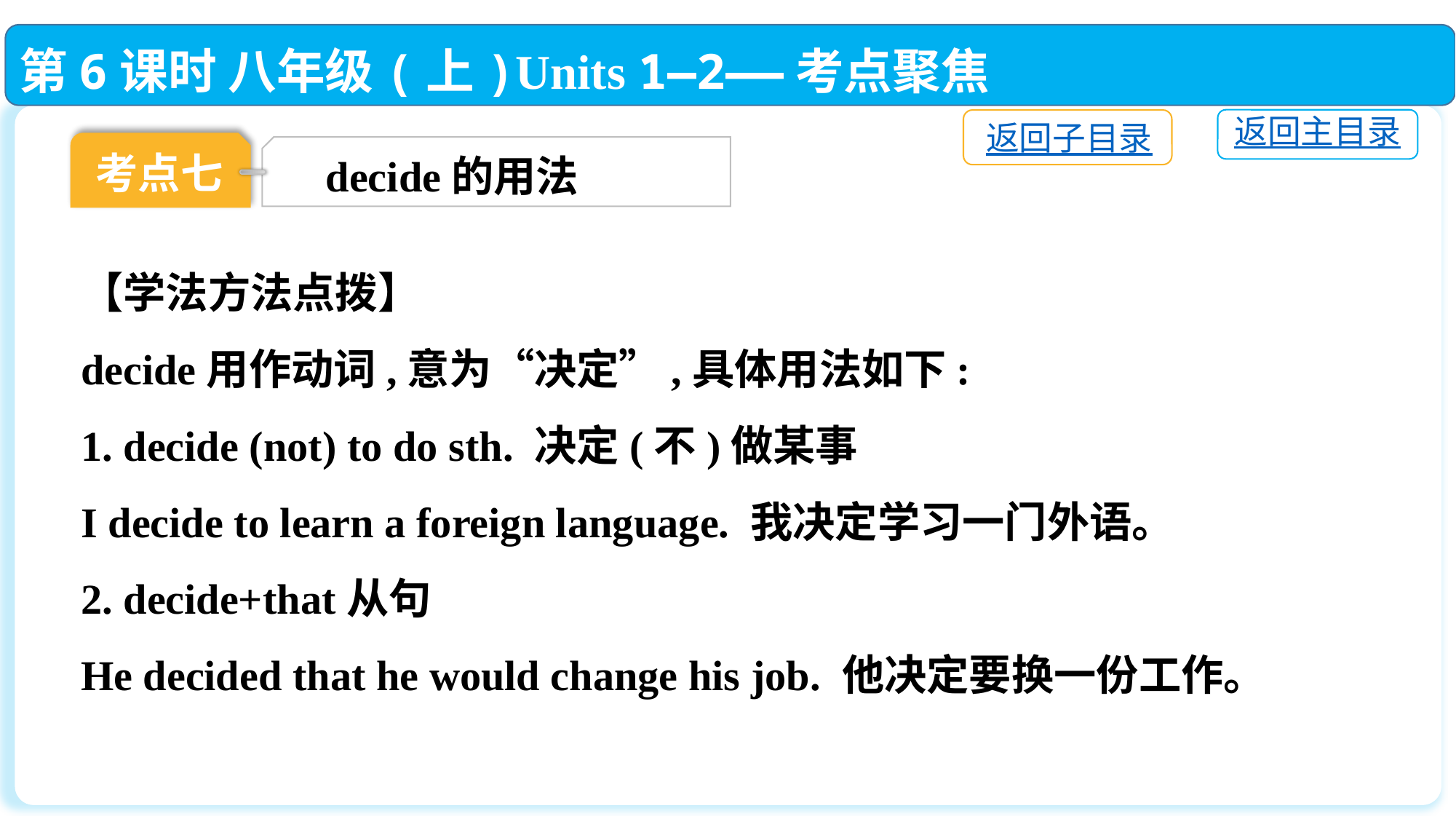

第6课时 八年级(上)Units 1—2——考点聚焦

返回主目录

返回子目录
考点七
decide的用法

【学法方法点拨】
decide用作动词,意为“决定”,具体用法如下:
1. decide (not) to do sth. 决定(不)做某事
I decide to learn a foreign language. 我决定学习一门外语。
2. decide+that从句
He decided that he would change his job. 他决定要换一份工作。